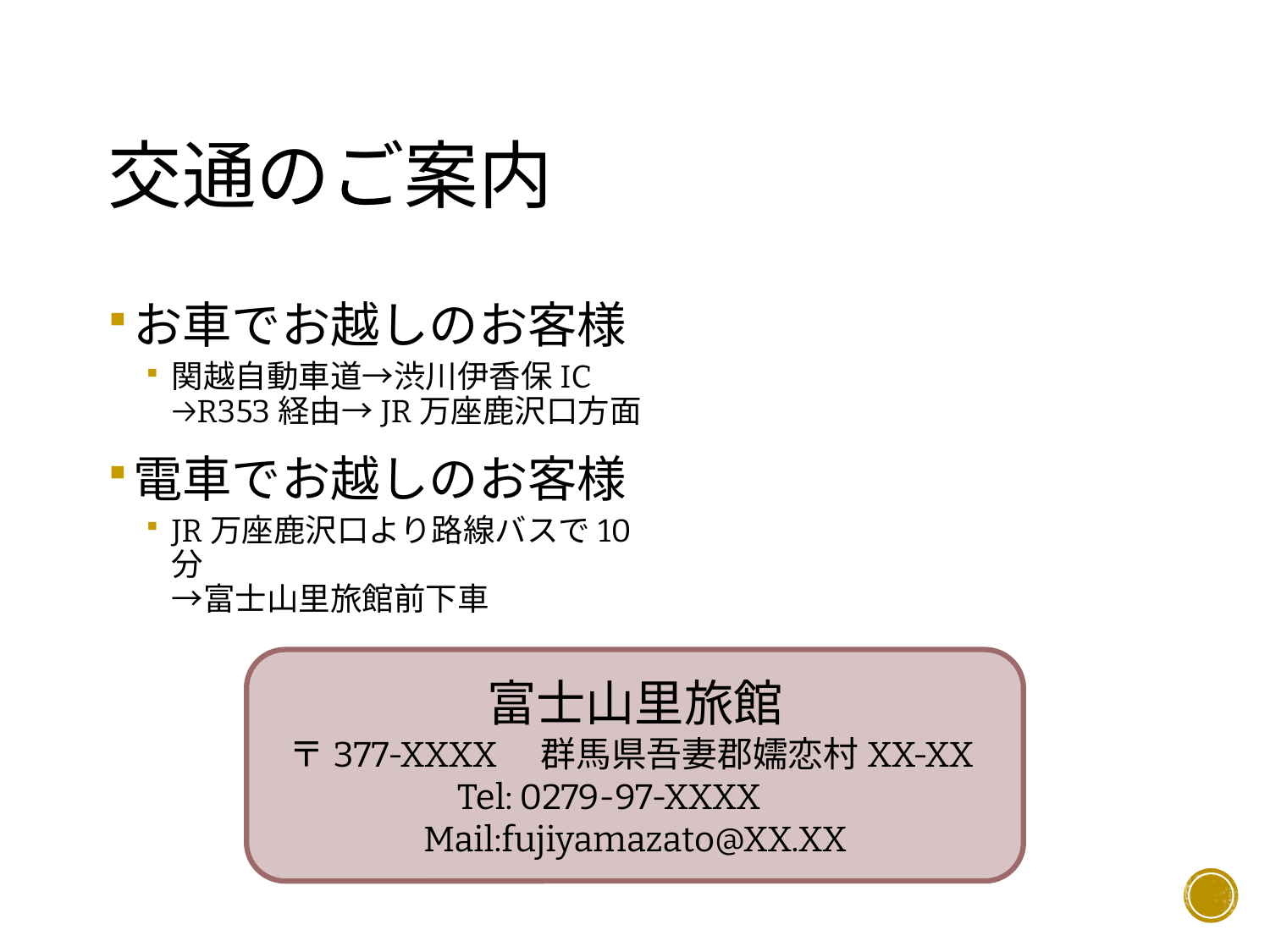

# 交通のご案内
お車でお越しのお客様
関越自動車道→渋川伊香保IC
→R353経由→JR万座鹿沢口方面
電車でお越しのお客様
JR万座鹿沢口より路線バスで10分
→富士山里旅館前下車
富士山里旅館
〒377-XXXX　群馬県吾妻郡嬬恋村XX-XX
Tel: 0279-97-XXXX　Mail:fujiyamazato@XX.XX